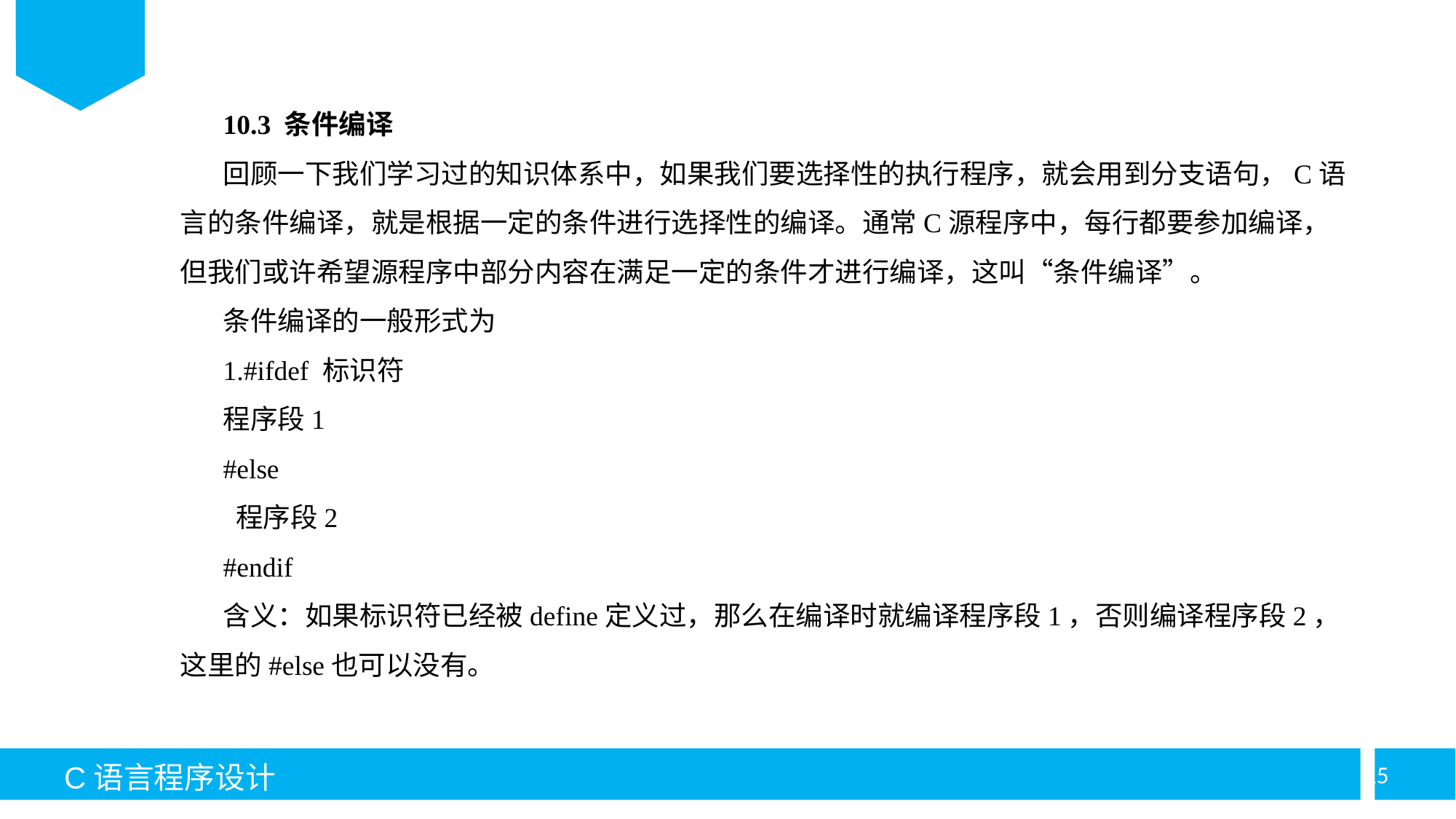

10.3 条件编译
回顾一下我们学习过的知识体系中，如果我们要选择性的执行程序，就会用到分支语句，C语言的条件编译，就是根据一定的条件进行选择性的编译。通常C源程序中，每行都要参加编译，但我们或许希望源程序中部分内容在满足一定的条件才进行编译，这叫“条件编译”。
条件编译的一般形式为
1.#ifdef 标识符
程序段1
#else
 程序段2
#endif
含义：如果标识符已经被define定义过，那么在编译时就编译程序段1，否则编译程序段2，这里的#else也可以没有。